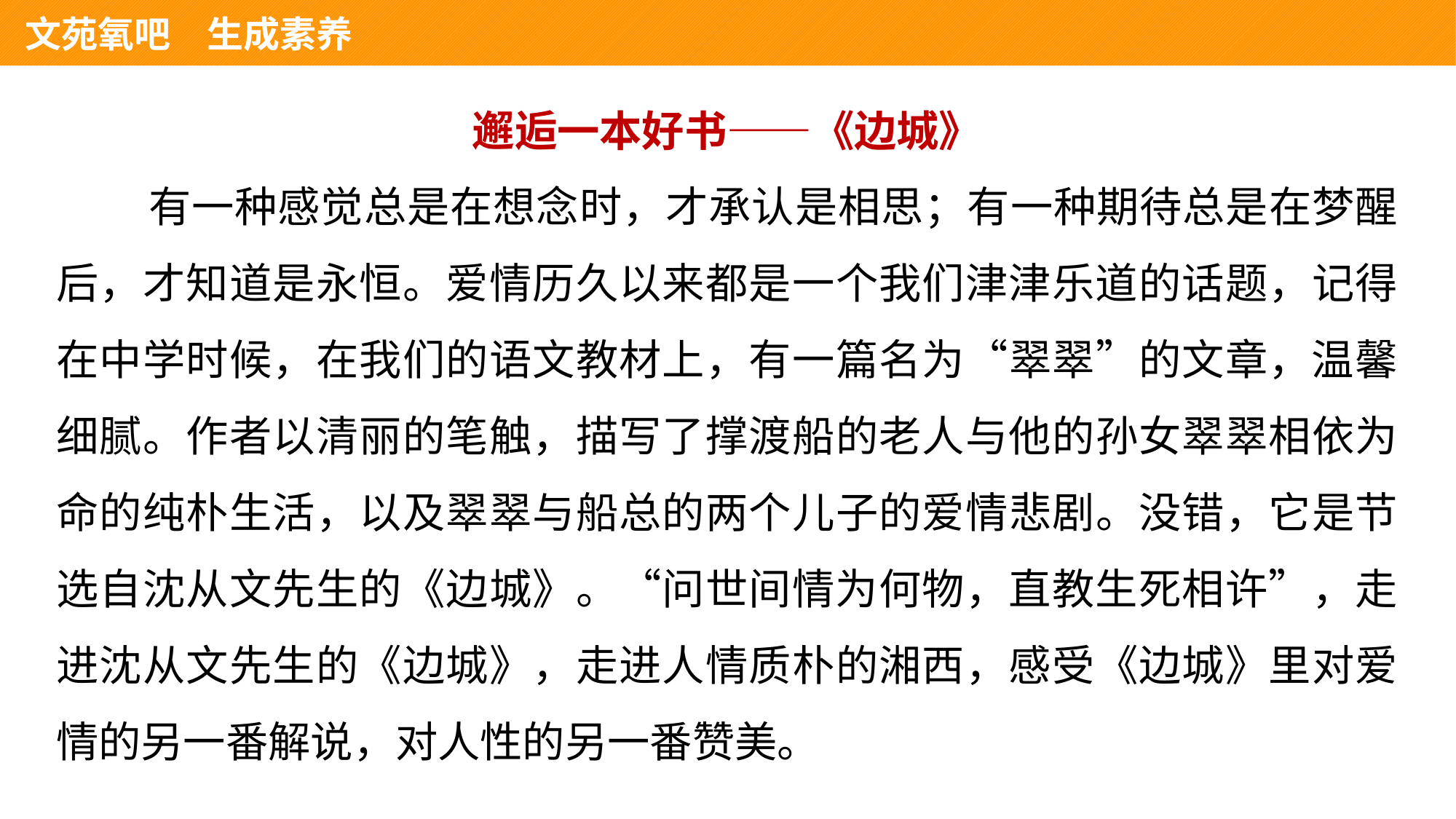

文苑氧吧　生成素养
邂逅一本好书——《边城》
        有一种感觉总是在想念时，才承认是相思；有一种期待总是在梦醒后，才知道是永恒。爱情历久以来都是一个我们津津乐道的话题，记得在中学时候，在我们的语文教材上，有一篇名为“翠翠”的文章，温馨细腻。作者以清丽的笔触，描写了撑渡船的老人与他的孙女翠翠相依为命的纯朴生活，以及翠翠与船总的两个儿子的爱情悲剧。没错，它是节选自沈从文先生的《边城》。“问世间情为何物，直教生死相许”，走进沈从文先生的《边城》，走进人情质朴的湘西，感受《边城》里对爱情的另一番解说，对人性的另一番赞美。